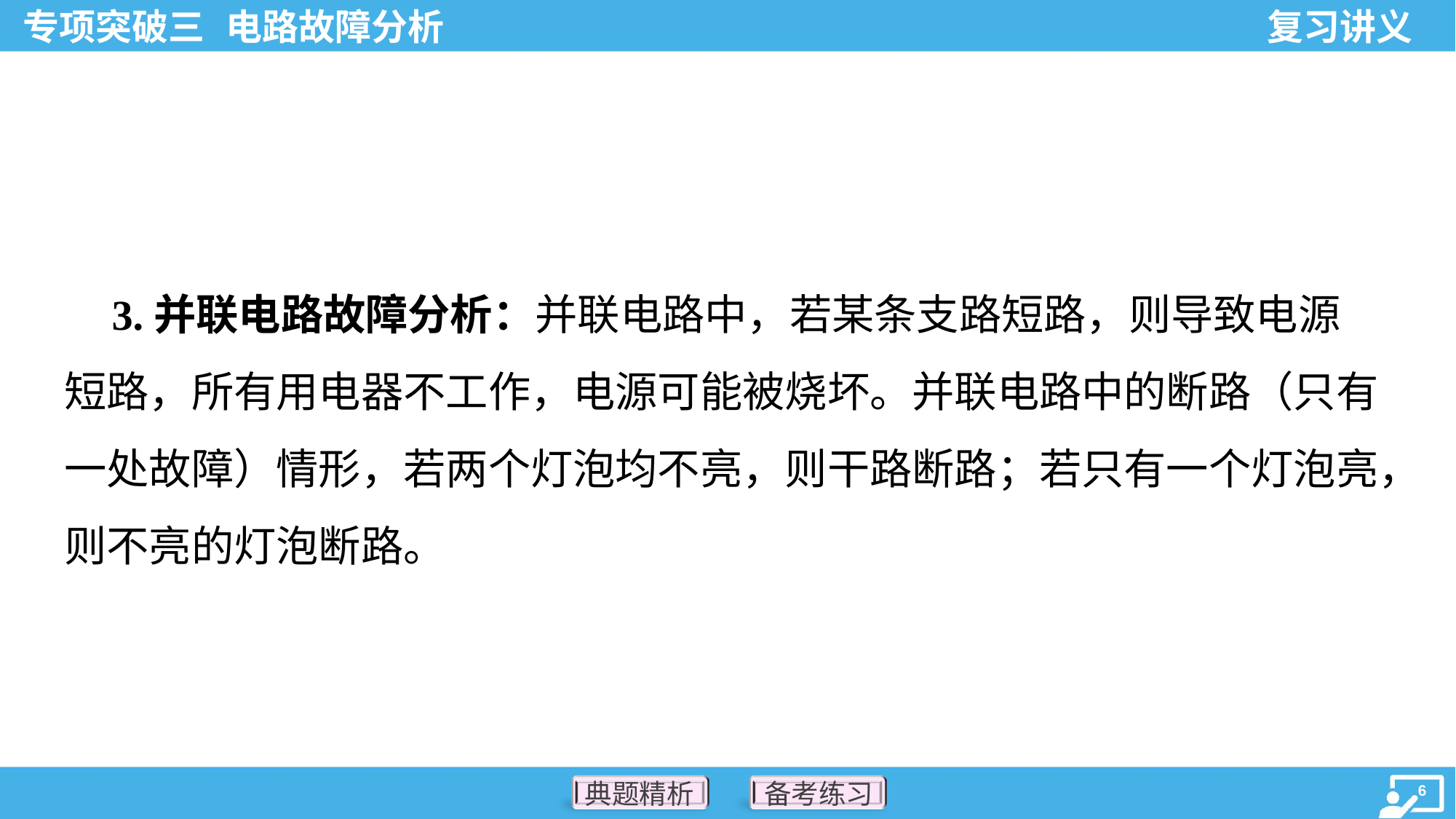

3.并联电路故障分析：并联电路中，若某条支路短路，则导致电源
短路，所有用电器不工作，电源可能被烧坏。并联电路中的断路（只有
一处故障）情形，若两个灯泡均不亮，则干路断路；若只有一个灯泡亮，
则不亮的灯泡断路。